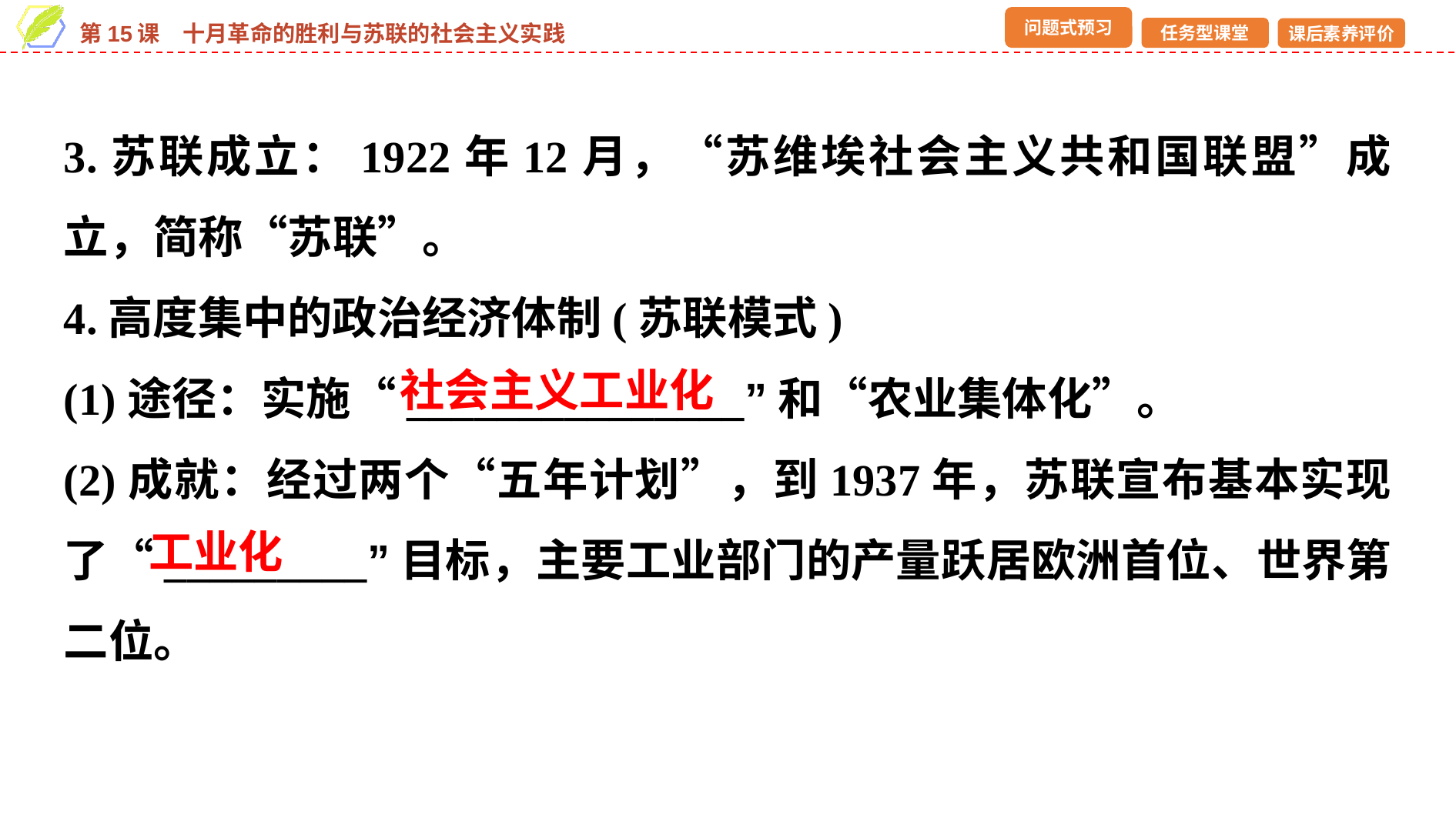

3.苏联成立：1922年12月，“苏维埃社会主义共和国联盟”成立，简称“苏联”。
4.高度集中的政治经济体制(苏联模式)
(1)途径：实施“_______________”和“农业集体化”。
(2)成就：经过两个“五年计划”，到1937年，苏联宣布基本实现了“_________”目标，主要工业部门的产量跃居欧洲首位、世界第二位。
社会主义工业化
工业化